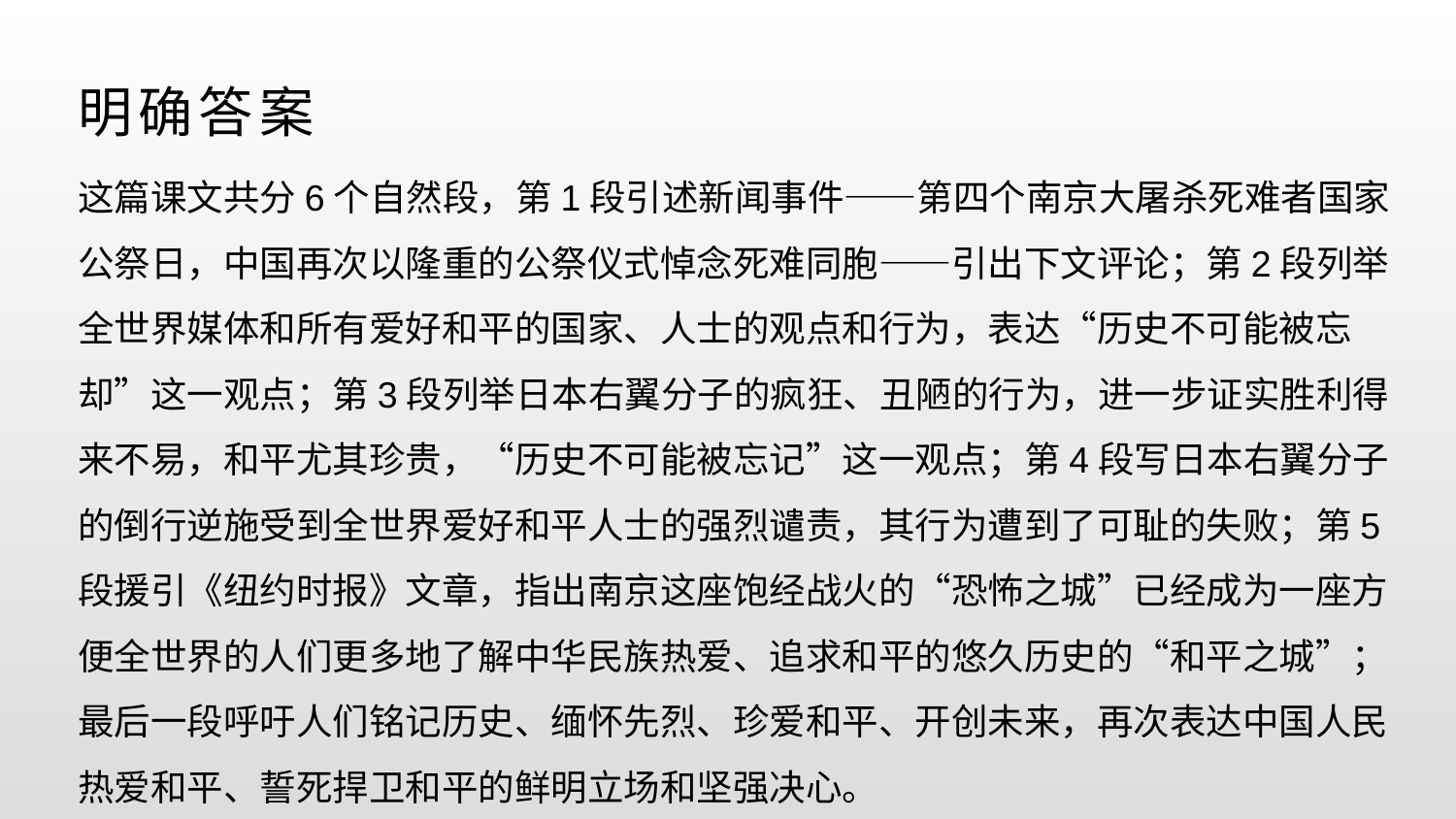

# 明确答案
这篇课文共分6个自然段，第1段引述新闻事件——第四个南京大屠杀死难者国家公祭日，中国再次以隆重的公祭仪式悼念死难同胞——引出下文评论；第2段列举全世界媒体和所有爱好和平的国家、人士的观点和行为，表达“历史不可能被忘却”这一观点；第3段列举日本右翼分子的疯狂、丑陋的行为，进一步证实胜利得来不易，和平尤其珍贵，“历史不可能被忘记”这一观点；第4段写日本右翼分子的倒行逆施受到全世界爱好和平人士的强烈谴责，其行为遭到了可耻的失败；第5段援引《纽约时报》文章，指出南京这座饱经战火的“恐怖之城”已经成为一座方便全世界的人们更多地了解中华民族热爱、追求和平的悠久历史的“和平之城”；最后一段呼吁人们铭记历史、缅怀先烈、珍爱和平、开创未来，再次表达中国人民热爱和平、誓死捍卫和平的鲜明立场和坚强决心。